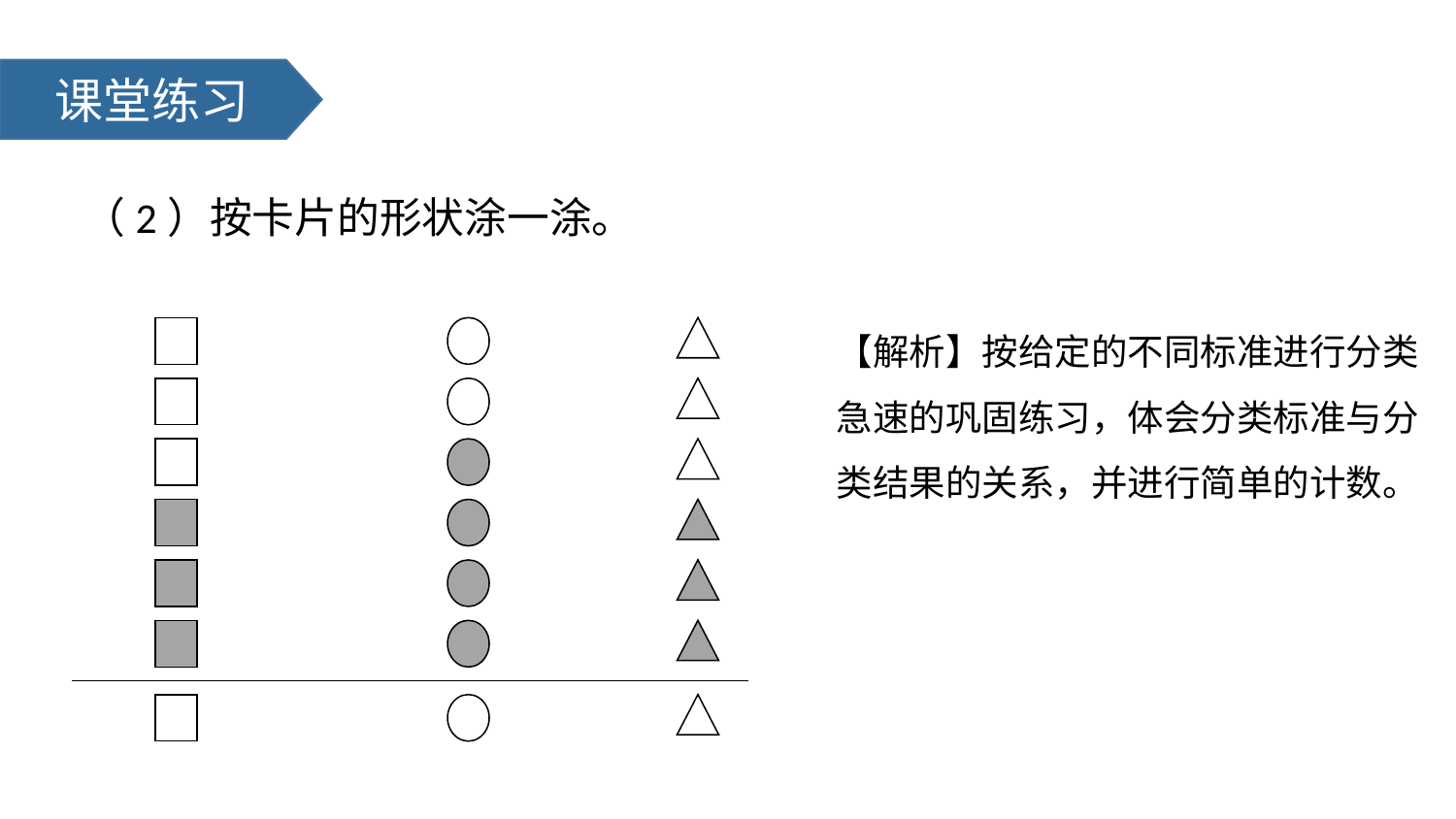

课堂练习
（2）按卡片的形状涂一涂。
【解析】按给定的不同标准进行分类急速的巩固练习，体会分类标准与分类结果的关系，并进行简单的计数。